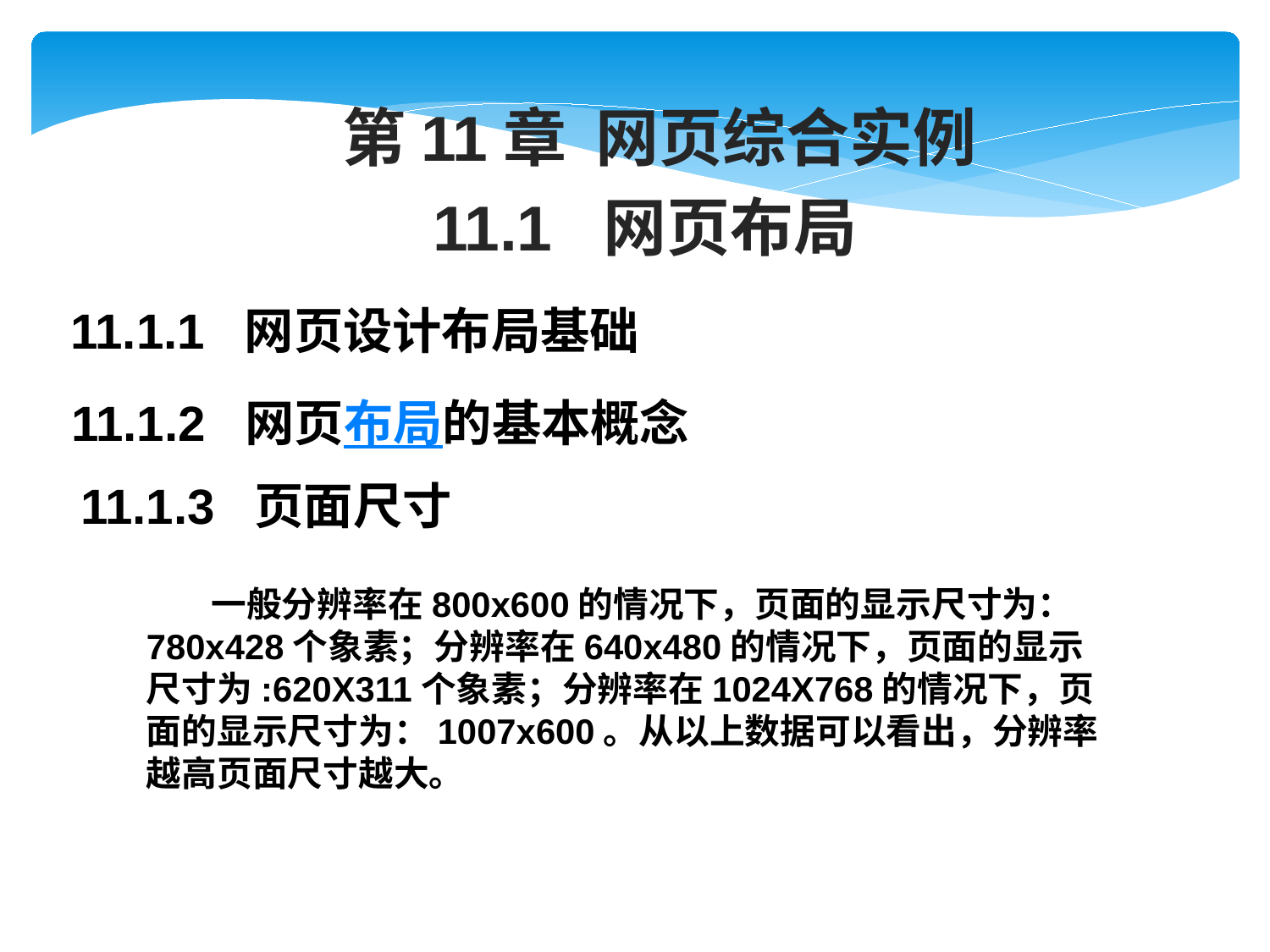

第11章  网页综合实例
11.1  网页布局
11.1.1  网页设计布局基础
11.1.2  网页布局的基本概念
11.1.3  页面尺寸
       一般分辨率在800x600的情况下，页面的显示尺寸为：780x428个象素；分辨率在640x480的情况下，页面的显示尺寸为:620X311个象素；分辨率在1024X768的情况下，页面的显示尺寸为：1007x600。从以上数据可以看出，分辨率越高页面尺寸越大。